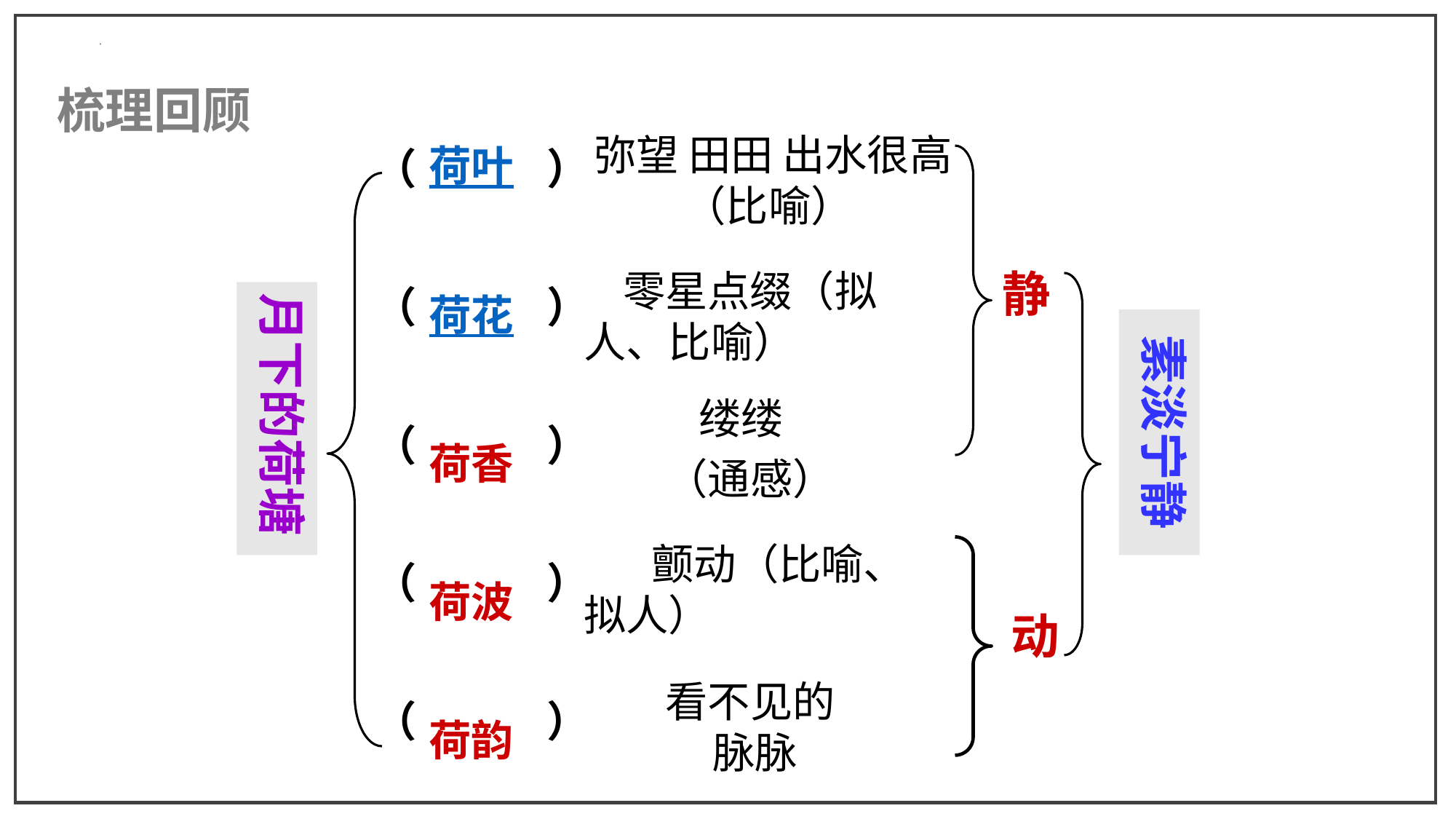

梳理回顾
弥望 田田 出水很高 （比喻）
荷叶

荷花

荷香

荷波

荷韵
（           ）

（           ）

（           ）

（           ）

（           ）

静
   零星点缀（拟人、比喻）

月下的荷塘
素淡宁静
缕缕
（通感）
      颤动（比喻、拟人）

动
看不见的  脉脉